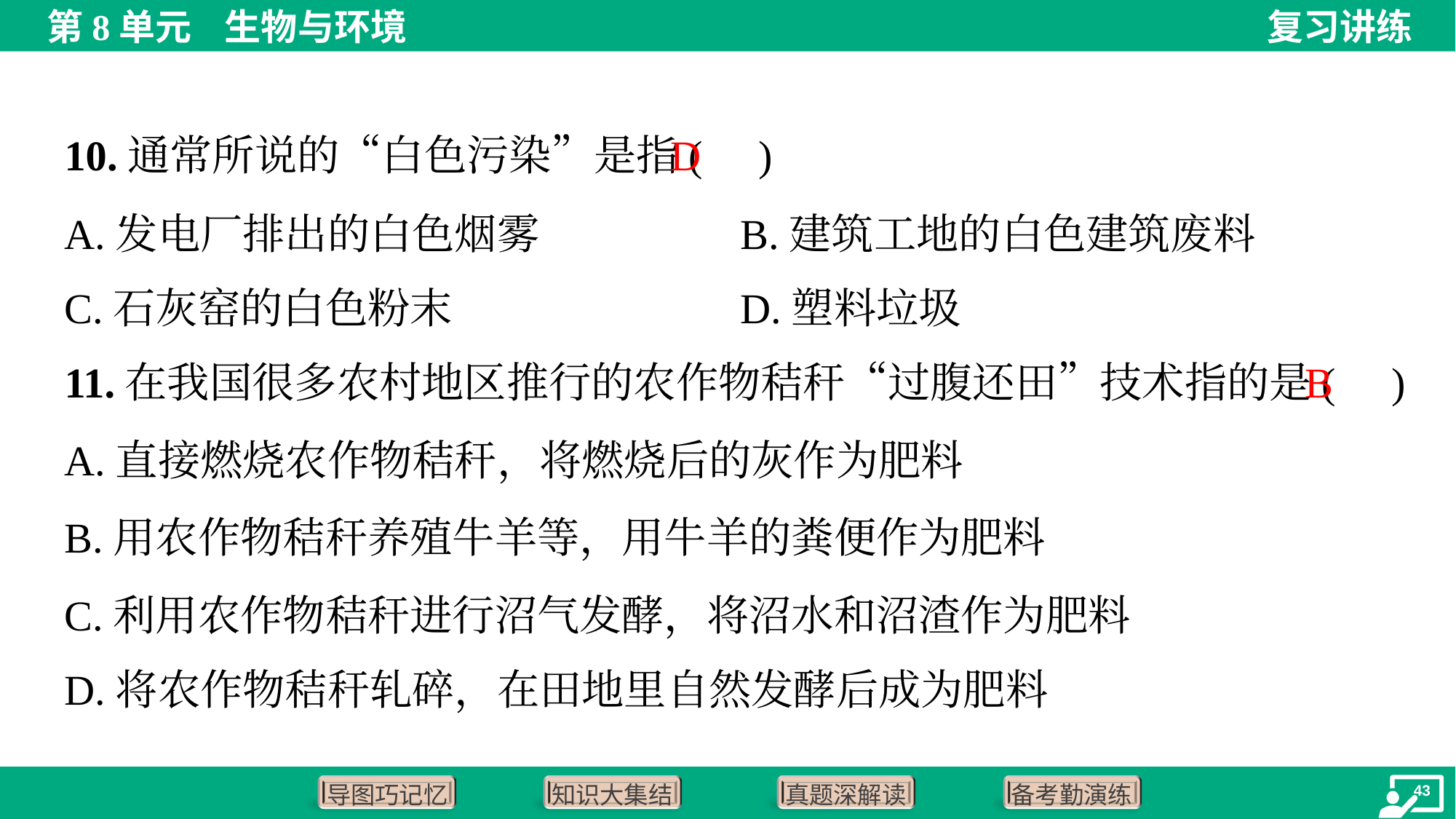

D
10.通常所说的“白色污染”是指(     )
A.发电厂排出的白色烟雾	B.建筑工地的白色建筑废料
C.石灰窑的白色粉末	D.塑料垃圾
B
11.在我国很多农村地区推行的农作物秸秆“过腹还田”技术指的是(     )
A.直接燃烧农作物秸秆，将燃烧后的灰作为肥料
B.用农作物秸秆养殖牛羊等，用牛羊的粪便作为肥料
C.利用农作物秸秆进行沼气发酵，将沼水和沼渣作为肥料
D.将农作物秸秆轧碎，在田地里自然发酵后成为肥料